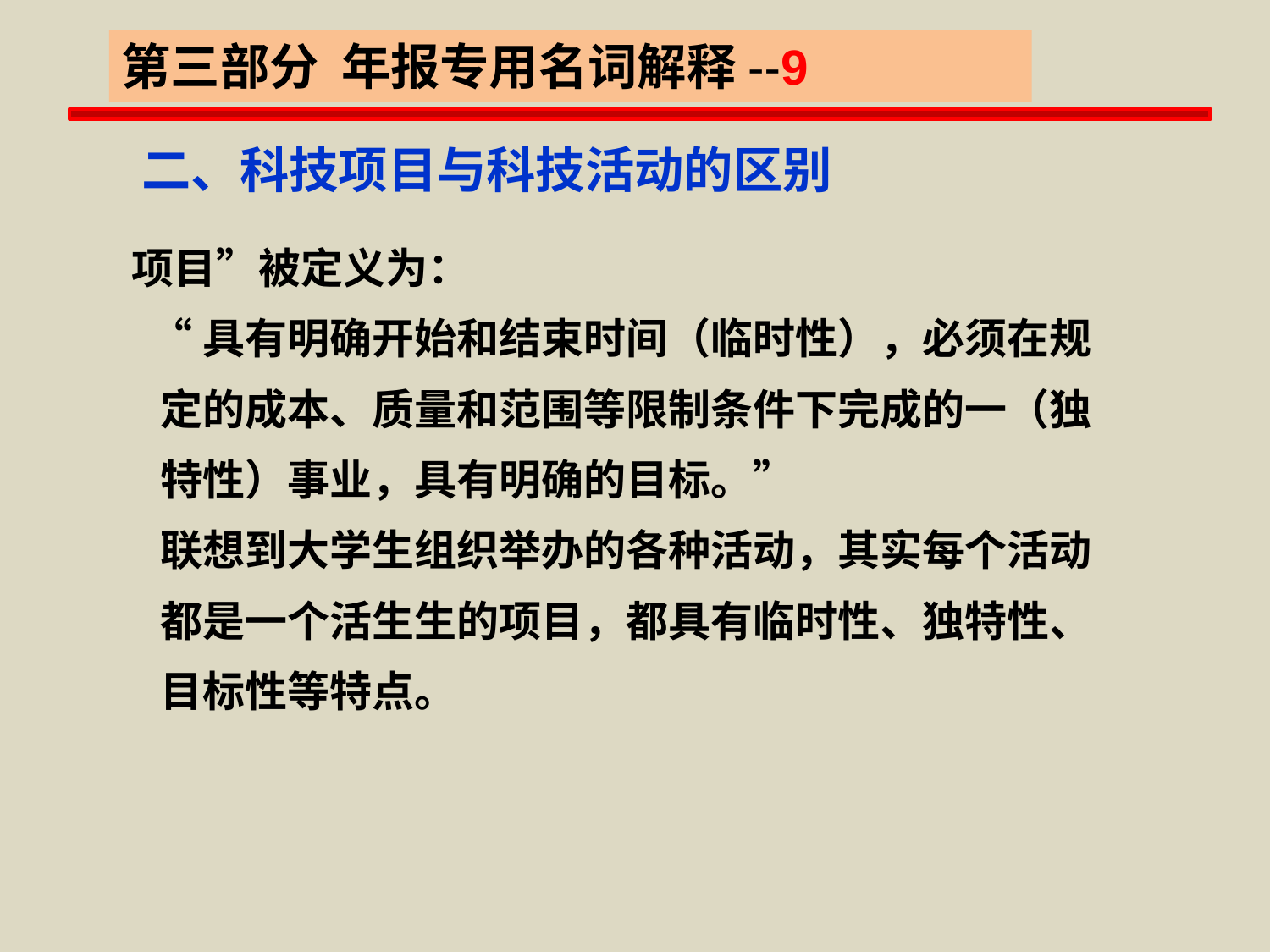

第三部分  年报专用名词解释--9

二、科技项目与科技活动的区别
项目”被定义为：
  “具有明确开始和结束时间（临时性），必须在规
  定的成本、质量和范围等限制条件下完成的一（独
  特性）事业，具有明确的目标。”
  联想到大学生组织举办的各种活动，其实每个活动
  都是一个活生生的项目，都具有临时性、独特性、
  目标性等特点。